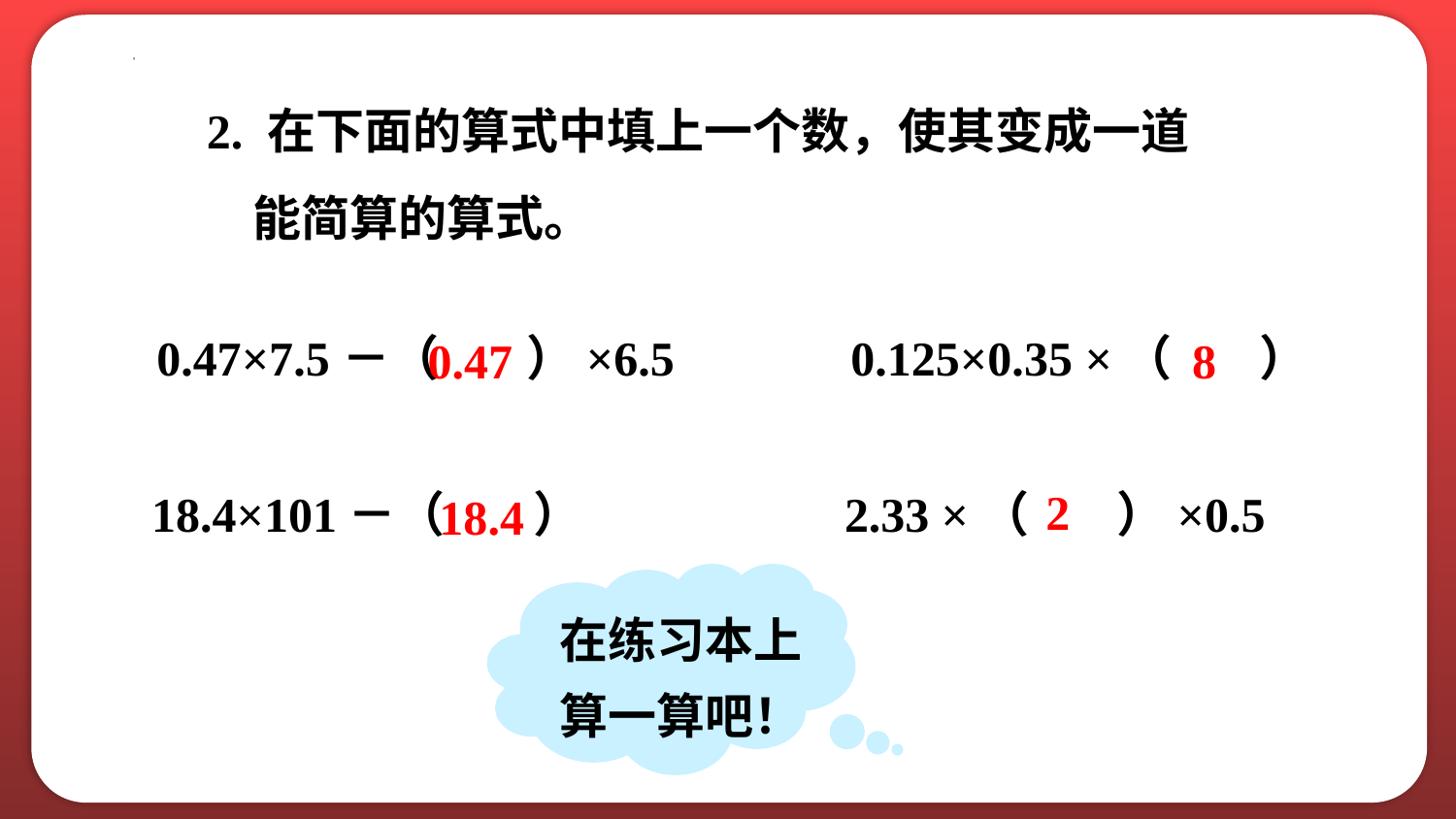

2. 在下面的算式中填上一个数，使其变成一道能简算的算式。
0.47×7.5－（        ）×6.5
0.125×0.35 ×（        ）
8
0.47
2
18.4×101－（        ）
2.33 ×（        ）×0.5
18.4

在练习本上
算一算吧！